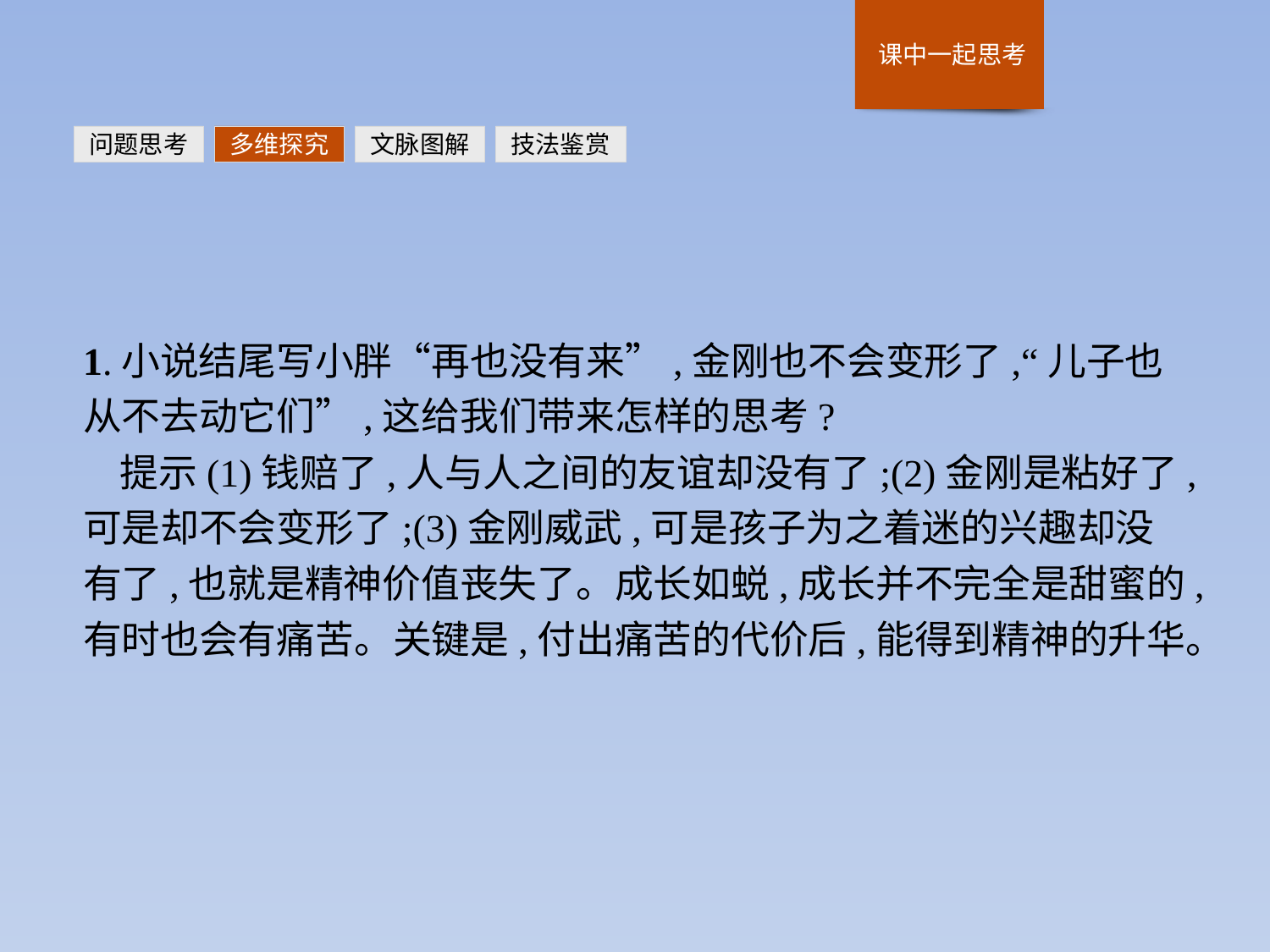

问题思考
多维探究
文脉图解
技法鉴赏
1.小说结尾写小胖“再也没有来”,金刚也不会变形了,“儿子也从不去动它们”,这给我们带来怎样的思考?
提示(1)钱赔了,人与人之间的友谊却没有了;(2)金刚是粘好了,可是却不会变形了;(3)金刚威武,可是孩子为之着迷的兴趣却没有了,也就是精神价值丧失了。成长如蜕,成长并不完全是甜蜜的,有时也会有痛苦。关键是,付出痛苦的代价后,能得到精神的升华。